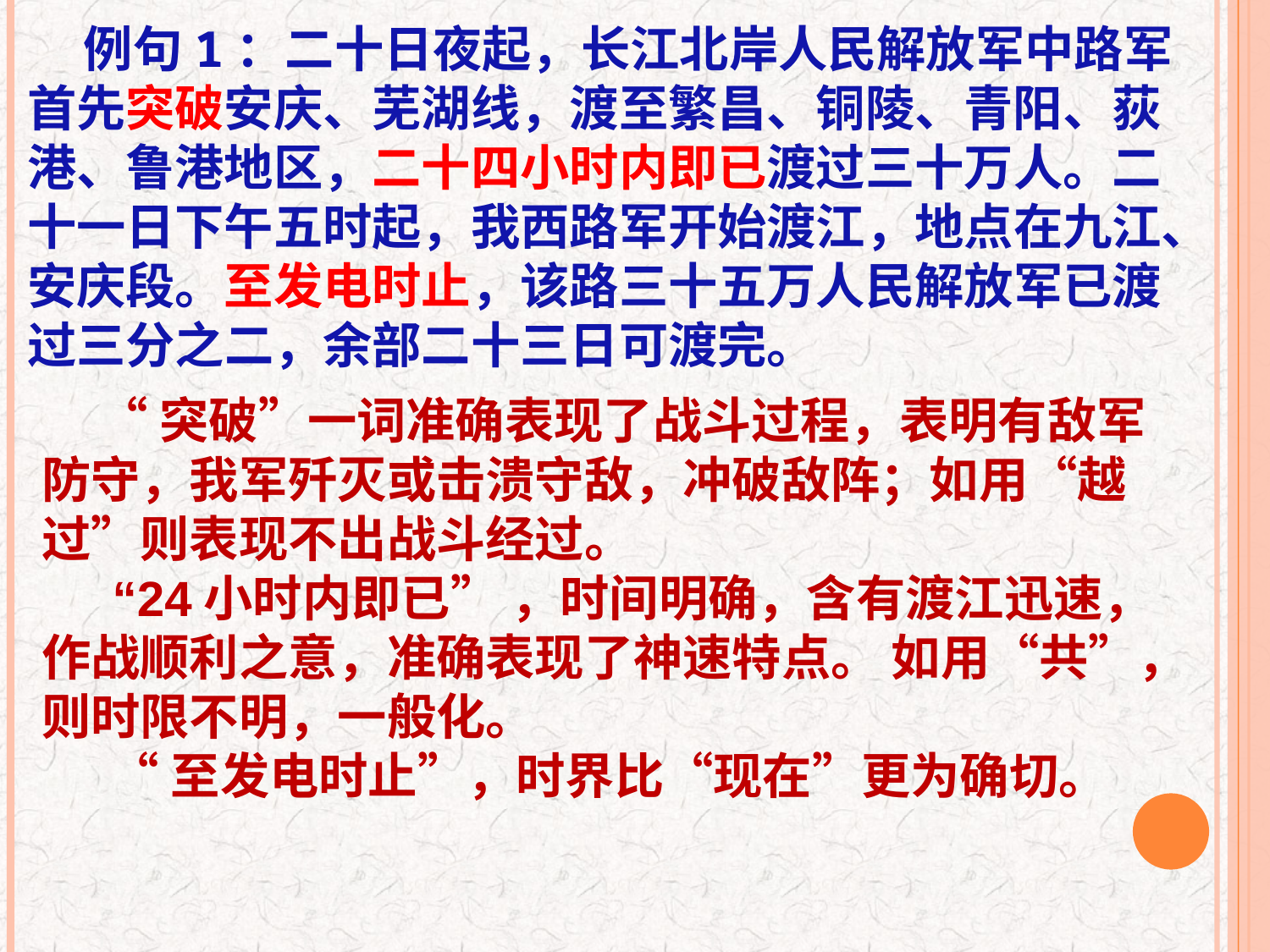

例句1：二十日夜起，长江北岸人民解放军中路军首先突破安庆、芜湖线，渡至繁昌、铜陵、青阳、荻港、鲁港地区，二十四小时内即已渡过三十万人。二十一日下午五时起，我西路军开始渡江，地点在九江、安庆段。至发电时止，该路三十五万人民解放军已渡过三分之二，余部二十三日可渡完。
“突破”一词准确表现了战斗过程，表明有敌军防守，我军歼灭或击溃守敌，冲破敌阵；如用“越过”则表现不出战斗经过。
 “24小时内即已” ，时间明确，含有渡江迅速，作战顺利之意，准确表现了神速特点。 如用“共”，则时限不明，一般化。
 “至发电时止”，时界比“现在”更为确切。